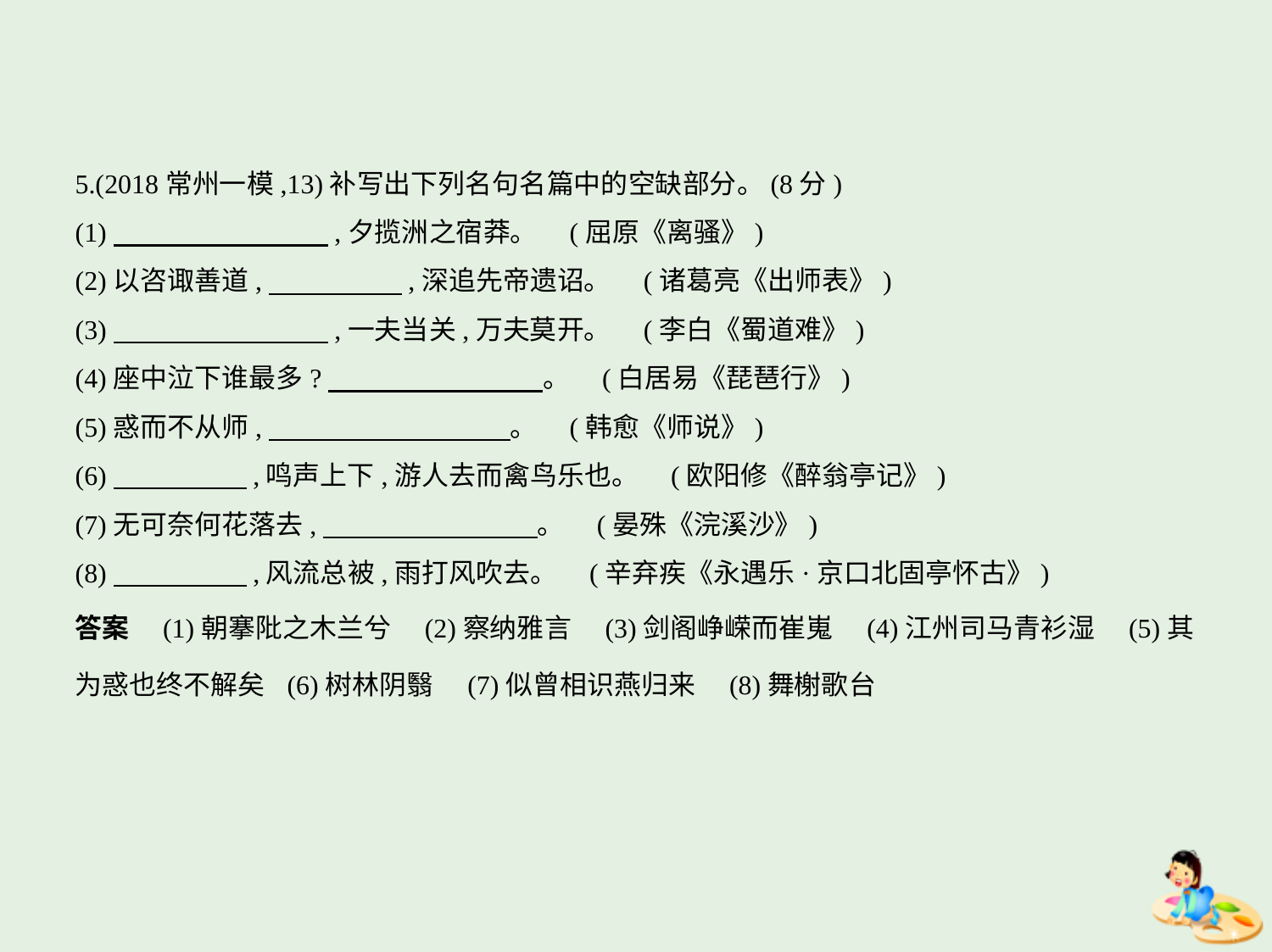

5.(2018常州一模,13)补写出下列名句名篇中的空缺部分。(8分)
(1)　　　　　　　    ,夕揽洲之宿莽。 (屈原《离骚》)
(2)以咨诹善道,　　　　    ,深追先帝遗诏。 (诸葛亮《出师表》)
(3)　　　　　　　    ,一夫当关,万夫莫开。 (李白《蜀道难》)
(4)座中泣下谁最多?　　　　　　　    。 (白居易《琵琶行》)
(5)惑而不从师,　　　　　　　　    。 (韩愈《师说》)
(6)　　　　    ,鸣声上下,游人去而禽鸟乐也。 (欧阳修《醉翁亭记》)
(7)无可奈何花落去,　　　　　　　    。 (晏殊《浣溪沙》)
(8)　　　　    ,风流总被,雨打风吹去。 (辛弃疾《永遇乐·京口北固亭怀古》)
答案　(1)朝搴阰之木兰兮　(2)察纳雅言　(3)剑阁峥嵘而崔嵬　(4)江州司马青衫湿　(5)其
为惑也终不解矣  (6)树林阴翳　(7)似曾相识燕归来　(8)舞榭歌台